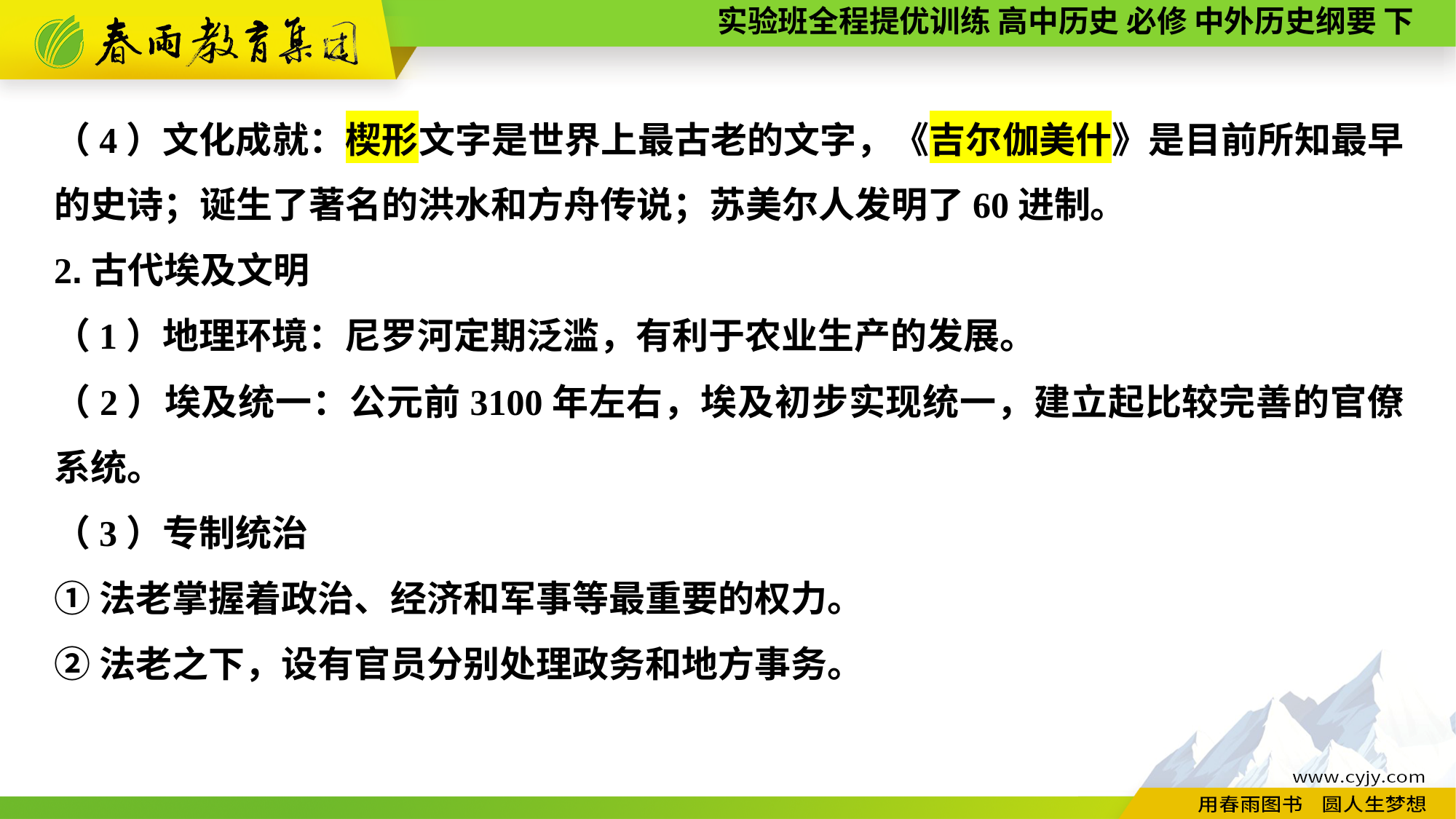

（4）文化成就：楔形文字是世界上最古老的文字，《吉尔伽美什》是目前所知最早的史诗；诞生了著名的洪水和方舟传说；苏美尔人发明了60进制。
2.古代埃及文明
（1）地理环境：尼罗河定期泛滥，有利于农业生产的发展。
（2）埃及统一：公元前3100年左右，埃及初步实现统一，建立起比较完善的官僚系统。
（3）专制统治
①法老掌握着政治、经济和军事等最重要的权力。
②法老之下，设有官员分别处理政务和地方事务。